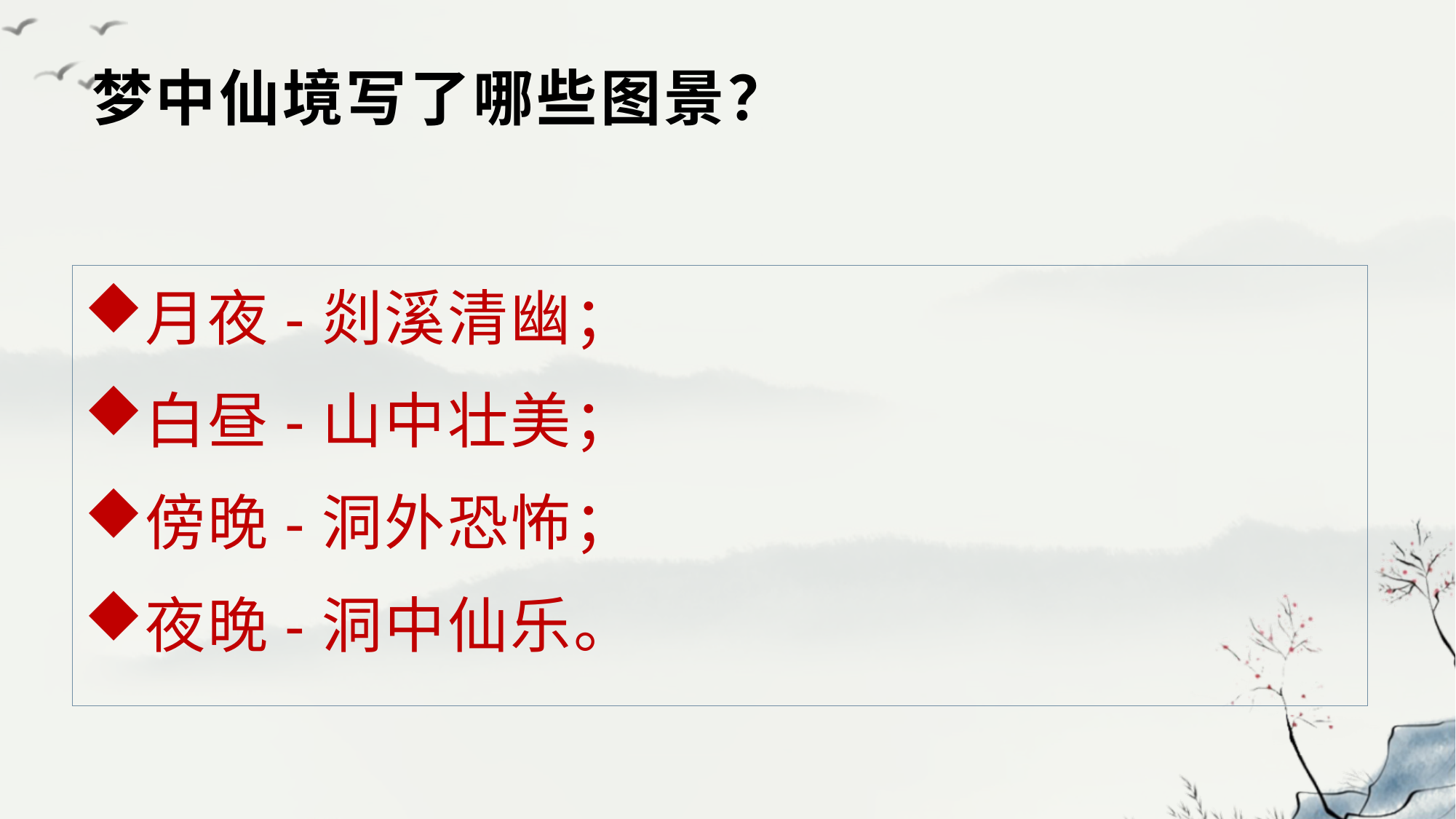

# 梦中仙境写了哪些图景？
月夜-剡溪清幽；
白昼-山中壮美；
傍晚-洞外恐怖；
夜晚-洞中仙乐。